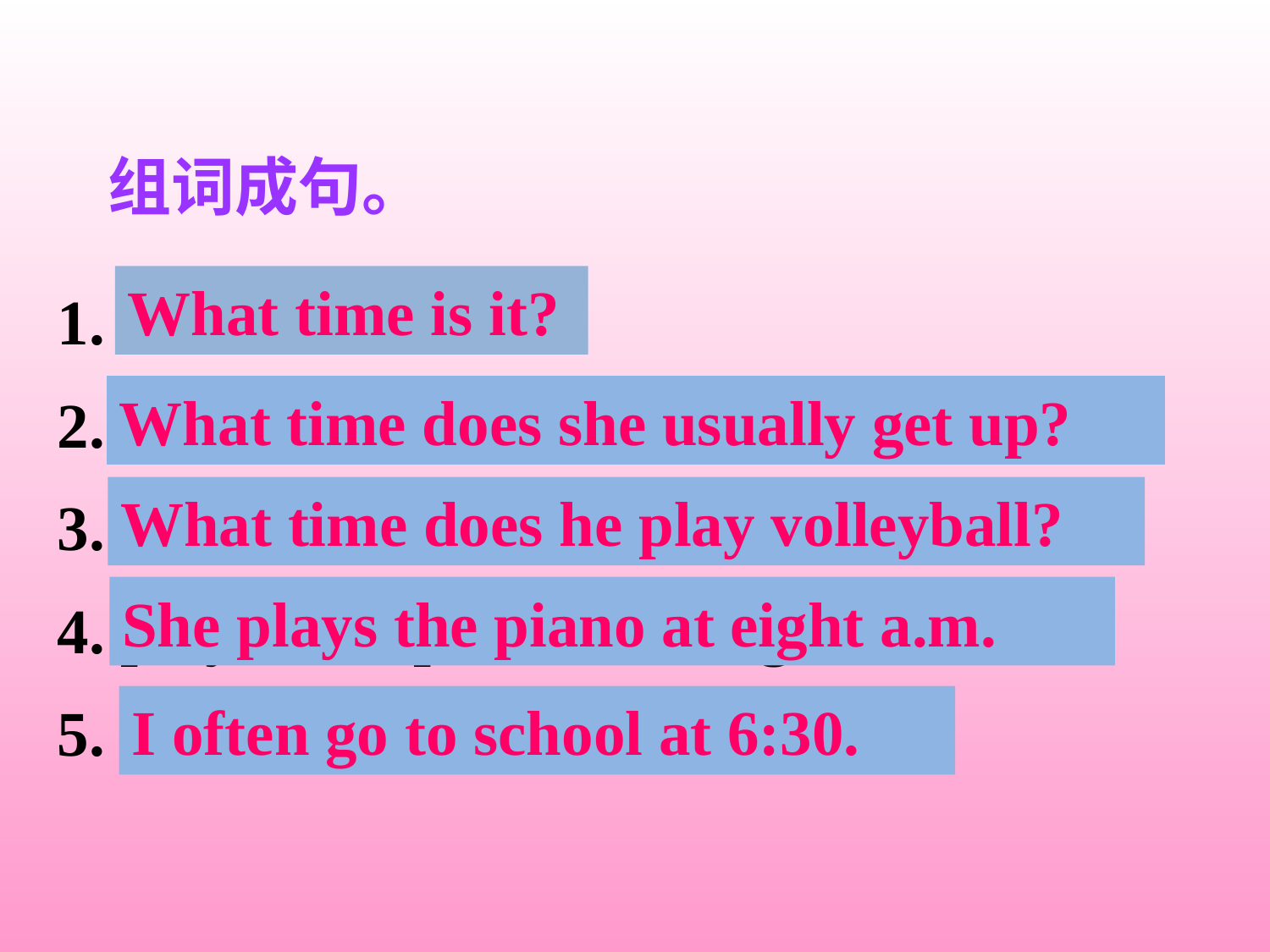

组词成句。
1. time, is, it, what?
2. does, get, up, she, time, usually, what ?
3. volleyball, he, time, what, play, does?
4. plays, she, piano, the, eight, at, a.m. .
5. school, often, at, 6:30, go, I, to.
What time is it?
What time does she usually get up?
What time does he play volleyball?
She plays the piano at eight a.m.
I often go to school at 6:30.